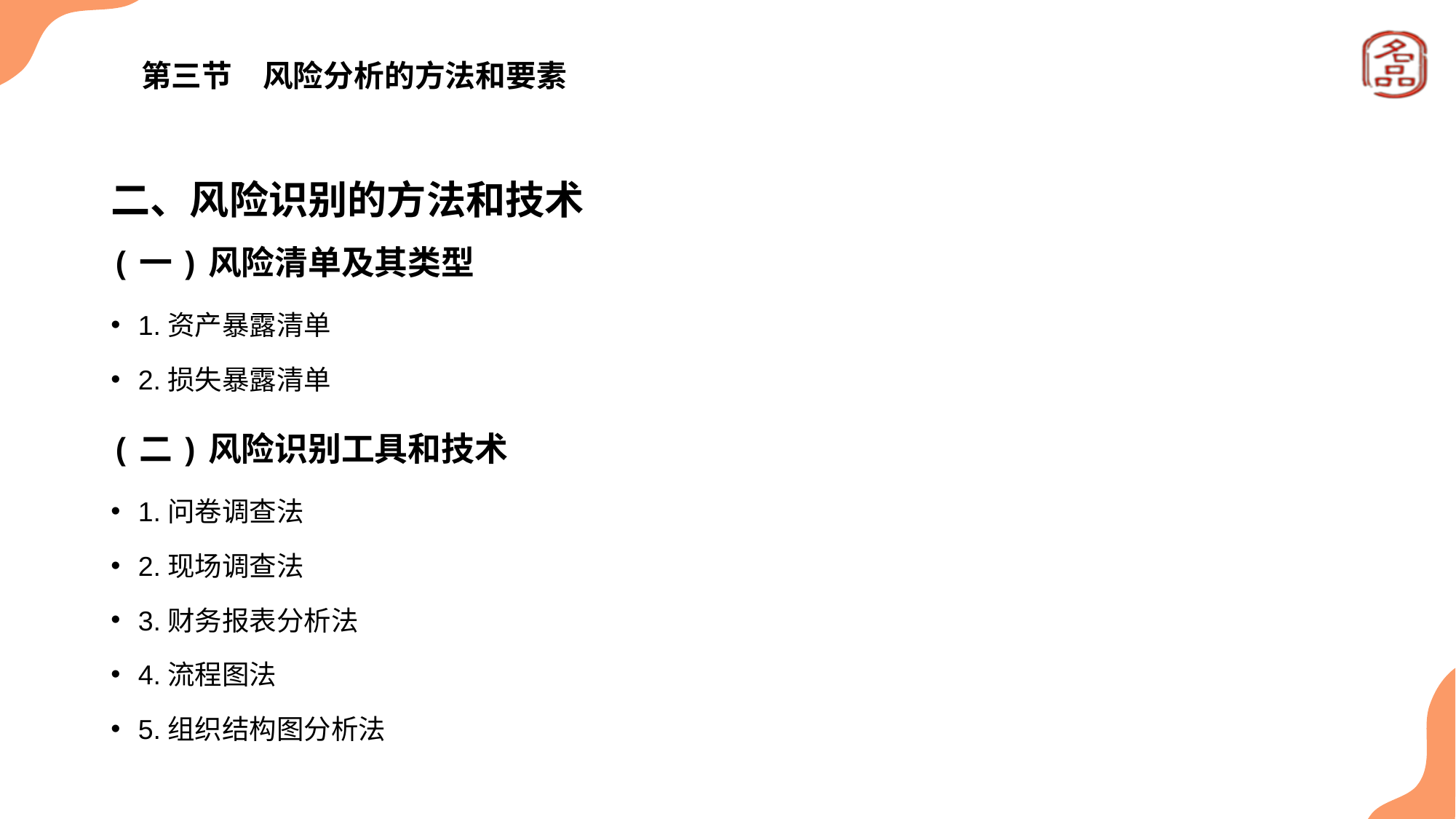

# 第三节　风险分析的方法和要素
二、风险识别的方法和技术
(一)风险清单及其类型
1.资产暴露清单
2.损失暴露清单
(二)风险识别工具和技术
1.问卷调查法
2.现场调查法
3.财务报表分析法
4.流程图法
5.组织结构图分析法